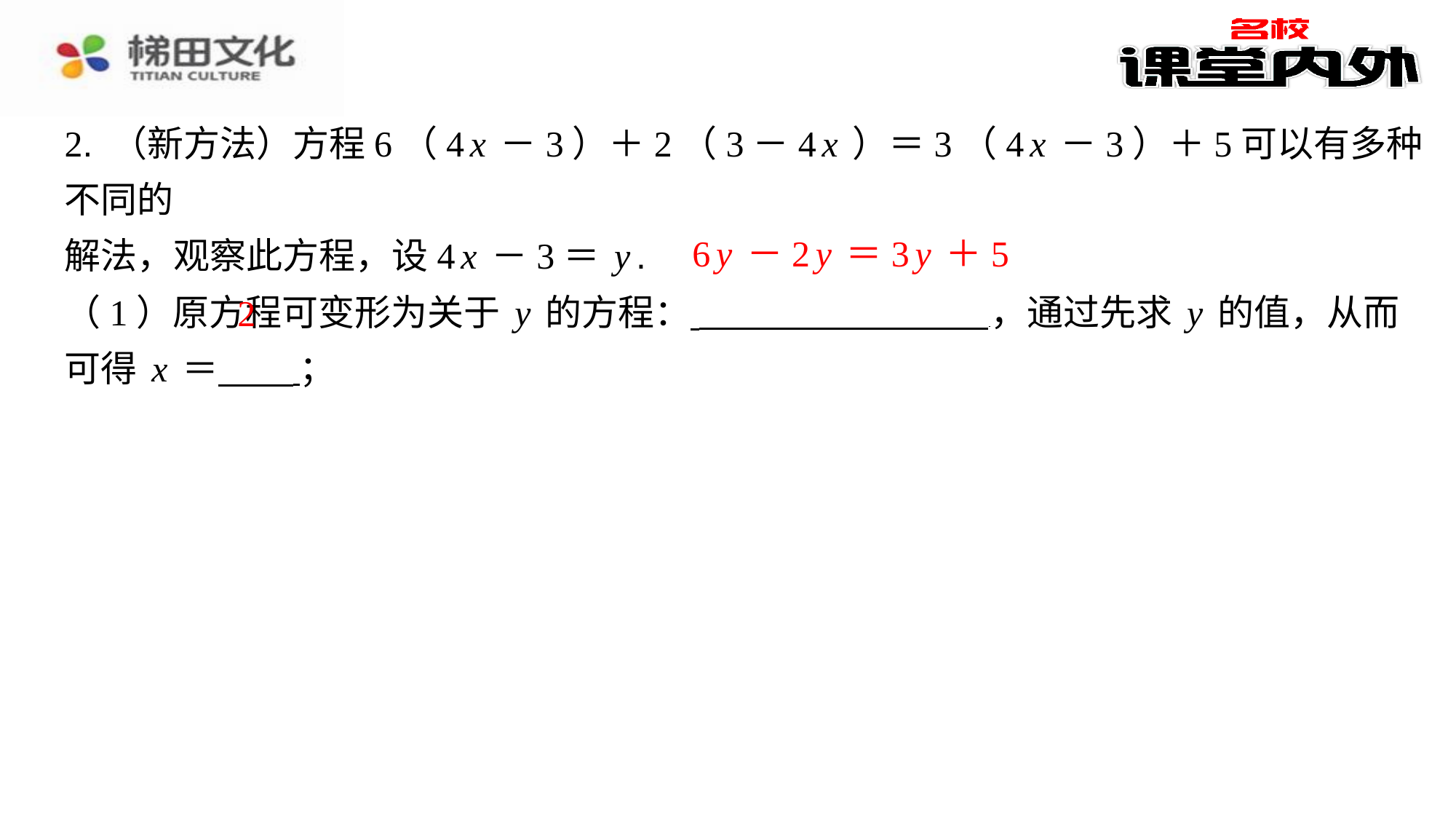

2. （新方法）方程6（4x－3）＋2（3－4x）＝3（4x－3）＋5可以有多种不同的
解法，观察此方程，设4x－3＝y.
（1）原方程可变形为关于y的方程：                                             ，通过先求y的值，从而
可得x＝            ⁠；
6y－2y＝3y＋5
2